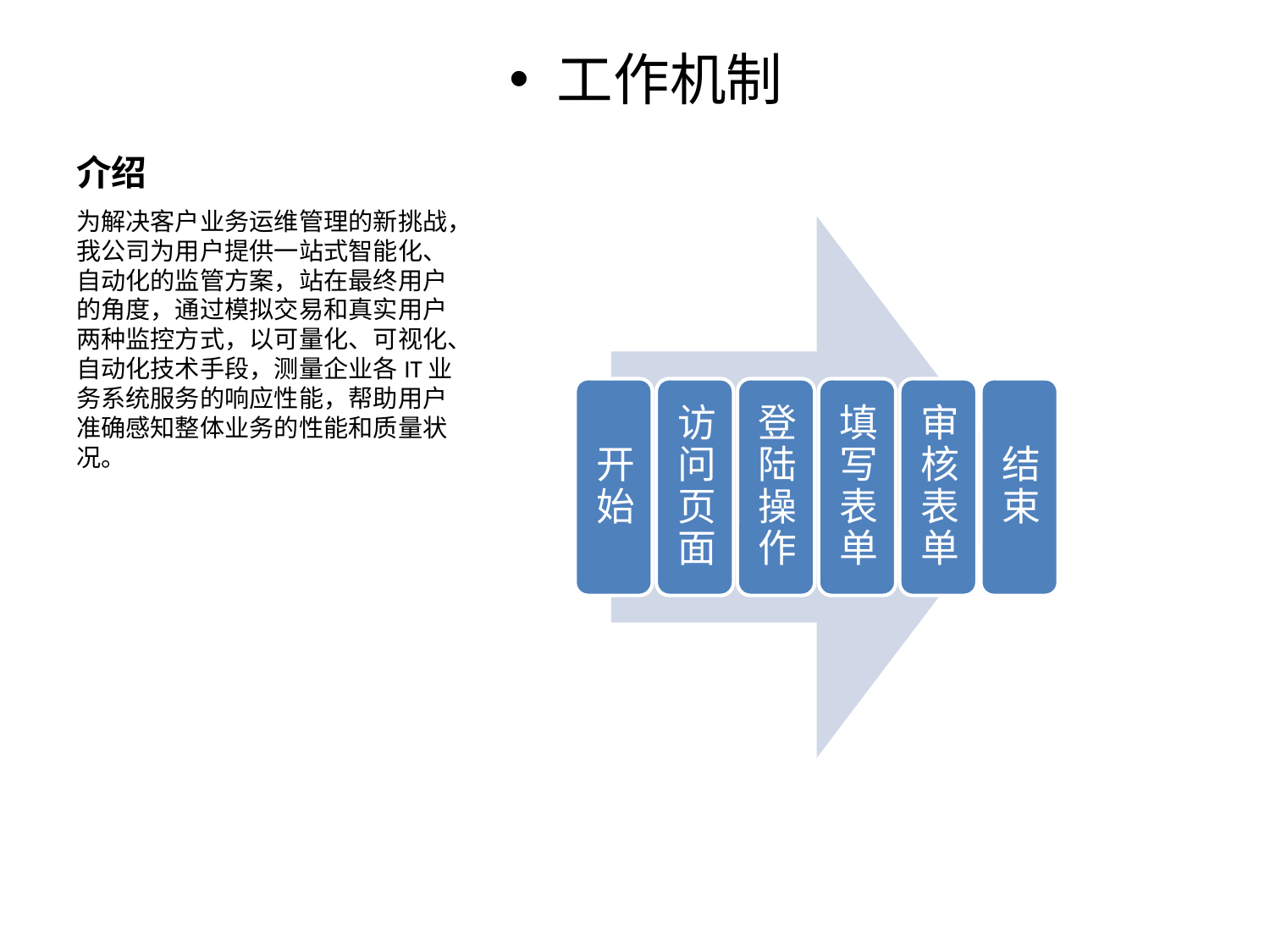

# 介绍
工作机制
为解决客户业务运维管理的新挑战，我公司为用户提供一站式智能化、自动化的监管方案，站在最终用户的角度，通过模拟交易和真实用户两种监控方式，以可量化、可视化、自动化技术手段，测量企业各IT业务系统服务的响应性能，帮助用户准确感知整体业务的性能和质量状况。

开始
访问页面
登陆操作
填写表单
审核表单
结束